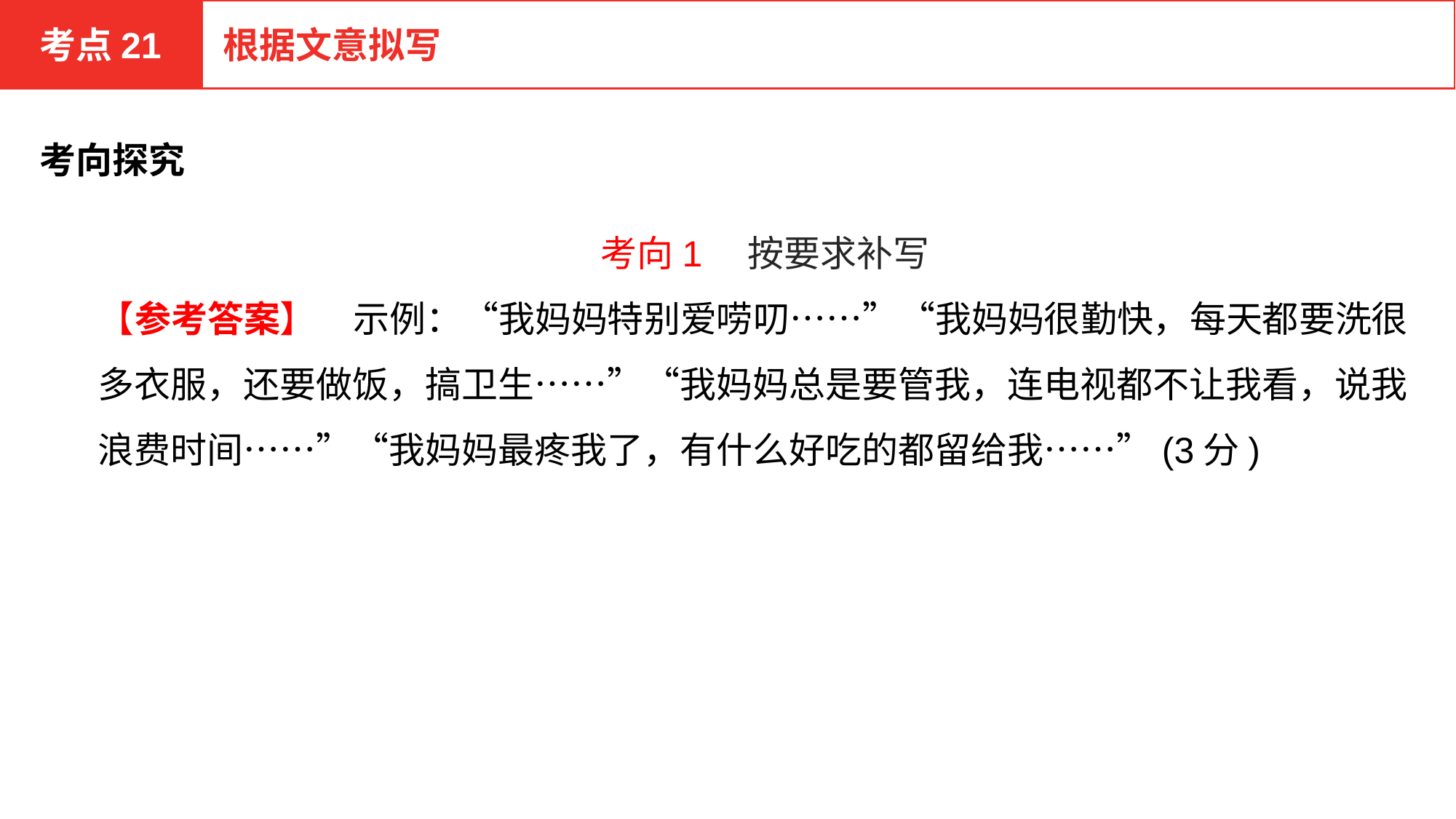

考点21
根据文意拟写
考向探究

考向1　按要求补写
【参考答案】　示例：“我妈妈特别爱唠叨……”“我妈妈很勤快，每天都要洗很多衣服，还要做饭，搞卫生……”“我妈妈总是要管我，连电视都不让我看，说我浪费时间……”“我妈妈最疼我了，有什么好吃的都留给我……”(3分)